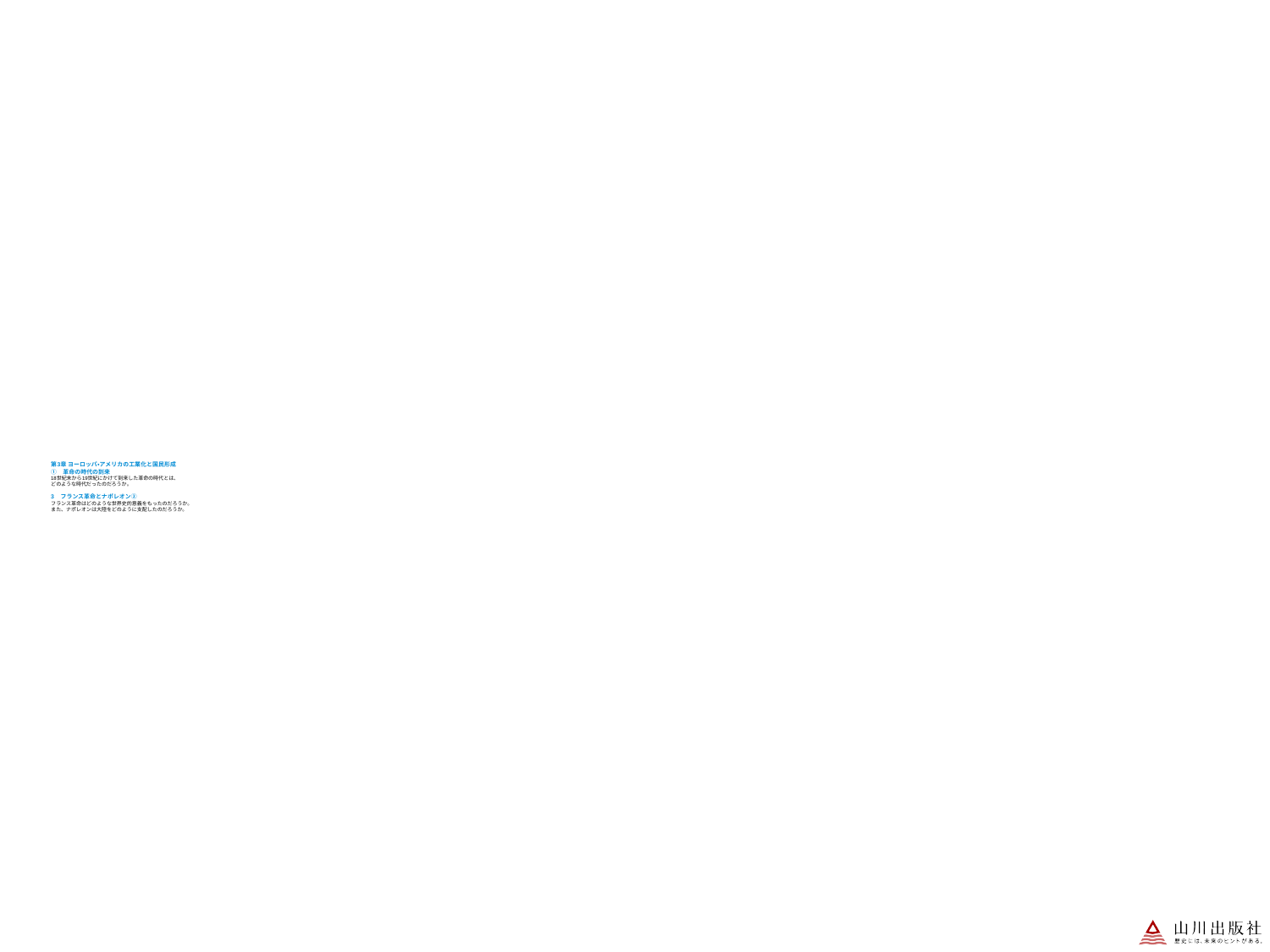

# 第3章 ヨーロッパ・アメリカの工業化と国民形成
①　革命の時代の到来
18世紀末から19世紀にかけて到来した革命の時代とは、
どのような時代だったのだろうか。

3　フランス革命とナポレオン②
フランス革命はどのような世界史的意義をもったのだろうか。
また、ナポレオンは大陸をどのように支配したのだろうか。